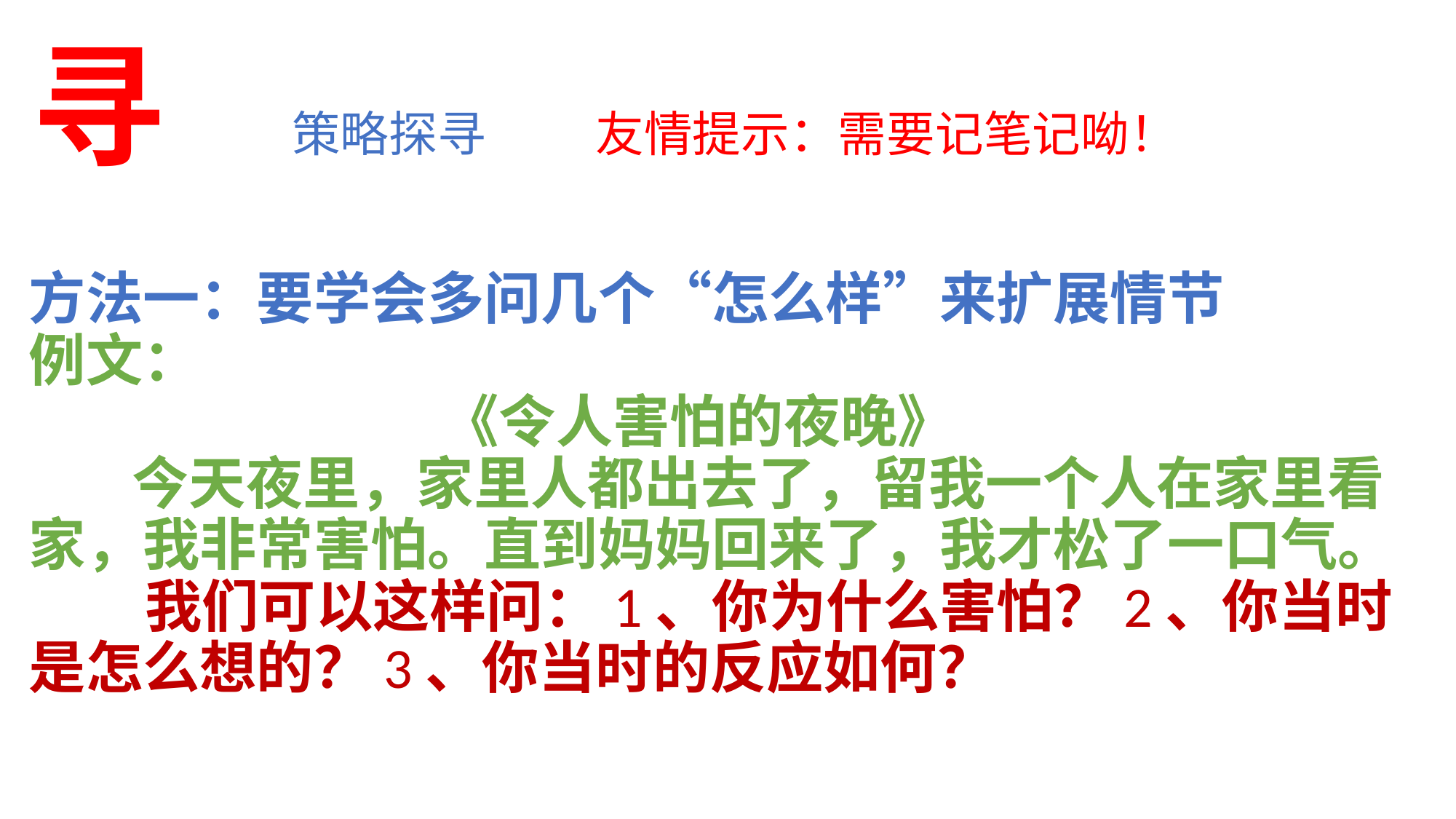

寻
策略探寻          友情提示：需要记笔记呦！
# 方法一：要学会多问几个“怎么样”来扩展情节 例文： 《令人害怕的夜晚》 今天夜里，家里人都出去了，留我一个人在家里看家，我非常害怕。直到妈妈回来了，我才松了一口气。 我们可以这样问：1、你为什么害怕？2、你当时是怎么想的？3、你当时的反应如何？